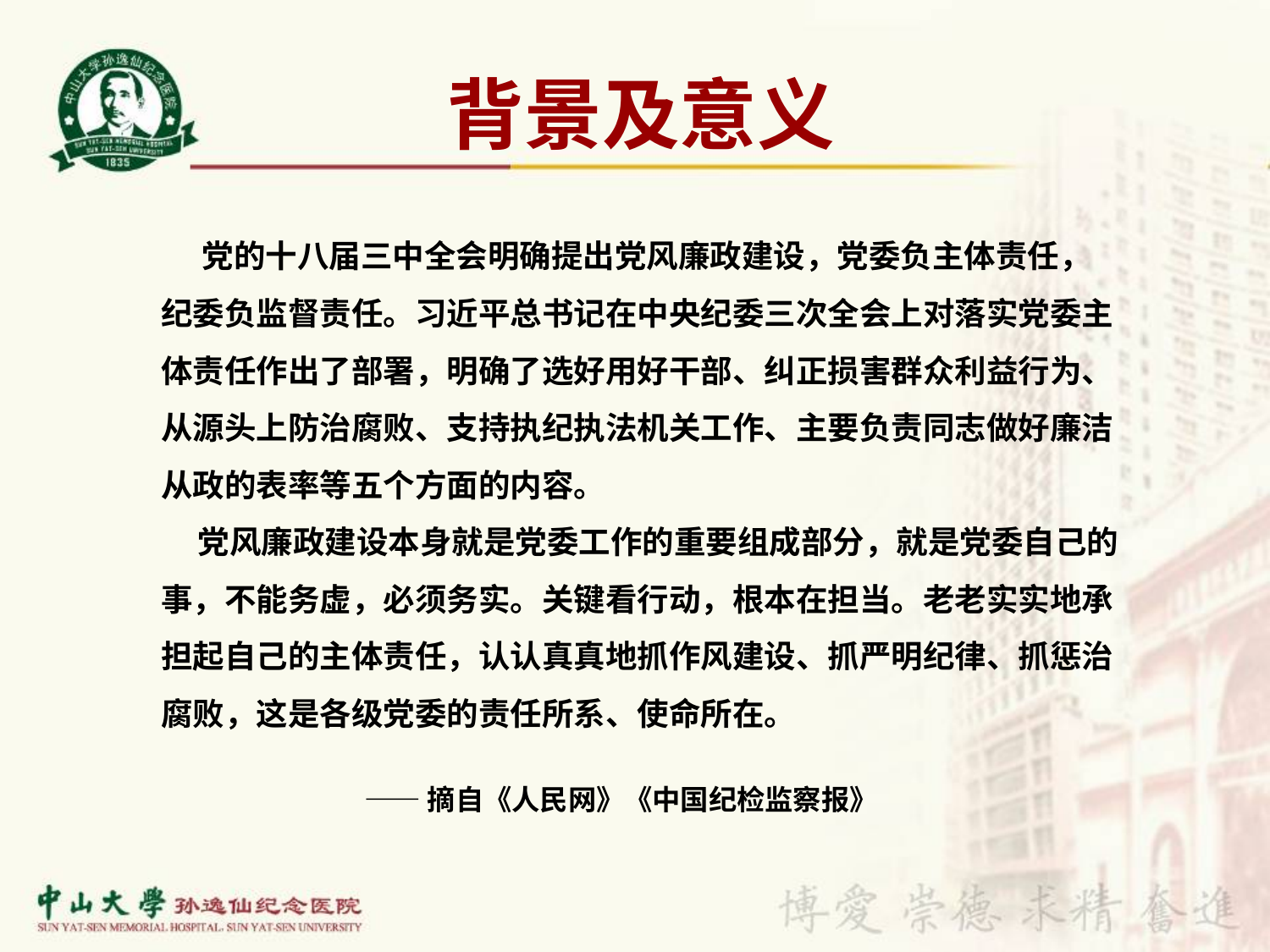

# 背景及意义
    党的十八届三中全会明确提出党风廉政建设，党委负主体责任，纪委负监督责任。习近平总书记在中央纪委三次全会上对落实党委主体责任作出了部署，明确了选好用好干部、纠正损害群众利益行为、从源头上防治腐败、支持执纪执法机关工作、主要负责同志做好廉洁从政的表率等五个方面的内容。
    党风廉政建设本身就是党委工作的重要组成部分，就是党委自己的事，不能务虚，必须务实。关键看行动，根本在担当。老老实实地承担起自己的主体责任，认认真真地抓作风建设、抓严明纪律、抓惩治腐败，这是各级党委的责任所系、使命所在。

                                ——摘自《人民网》《中国纪检监察报》